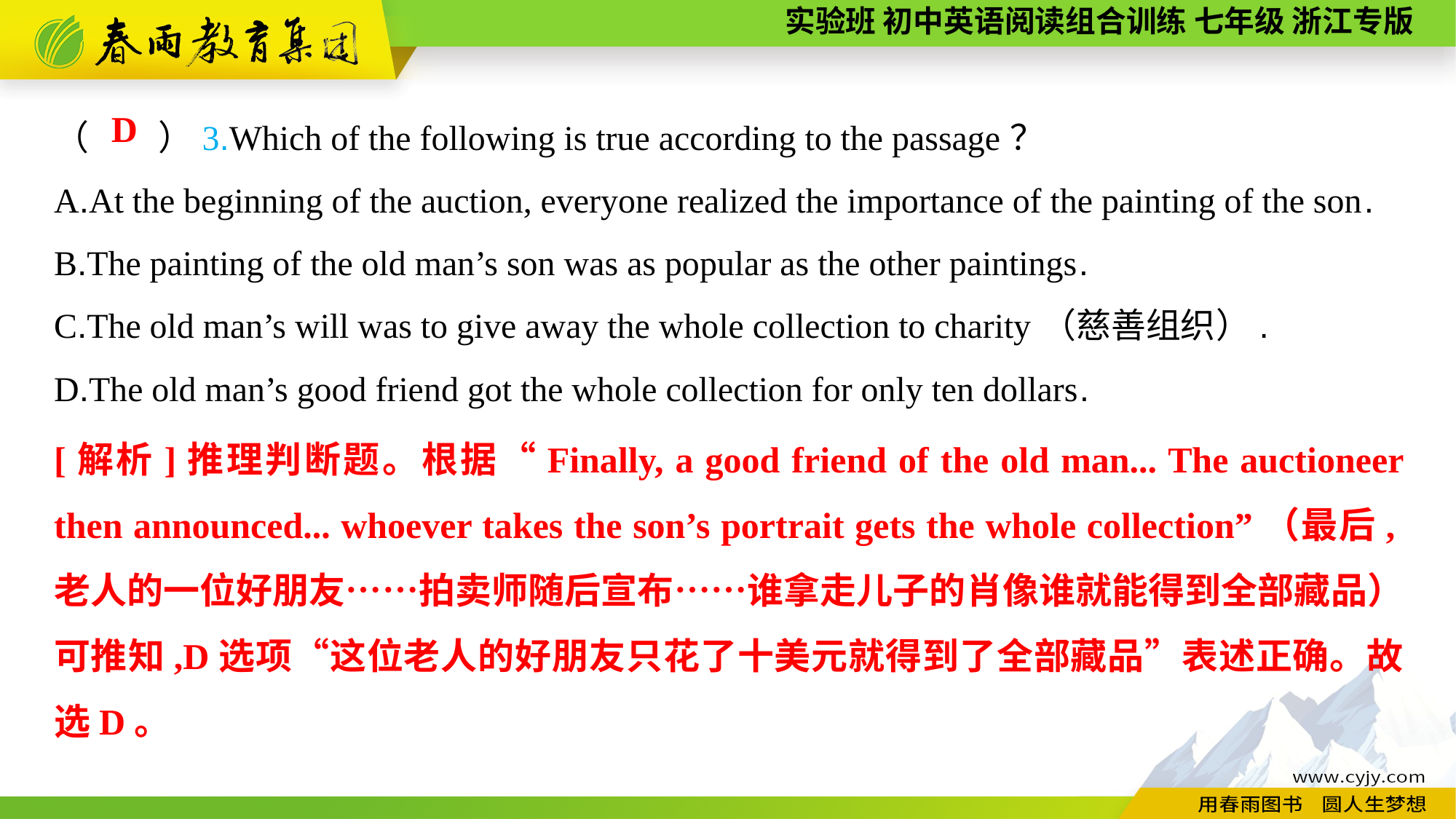

（　　）3.Which of the following is true according to the passage？
A.At the beginning of the auction, everyone realized the importance of the painting of the son.
B.The painting of the old man’s son was as popular as the other paintings.
C.The old man’s will was to give away the whole collection to charity（慈善组织）.
D.The old man’s good friend got the whole collection for only ten dollars.
D
[解析]推理判断题。根据“Finally, a good friend of the old man... The auctioneer then announced... whoever takes the son’s portrait gets the whole collection”（最后,老人的一位好朋友……拍卖师随后宣布……谁拿走儿子的肖像谁就能得到全部藏品）可推知,D选项“这位老人的好朋友只花了十美元就得到了全部藏品”表述正确。故选D。